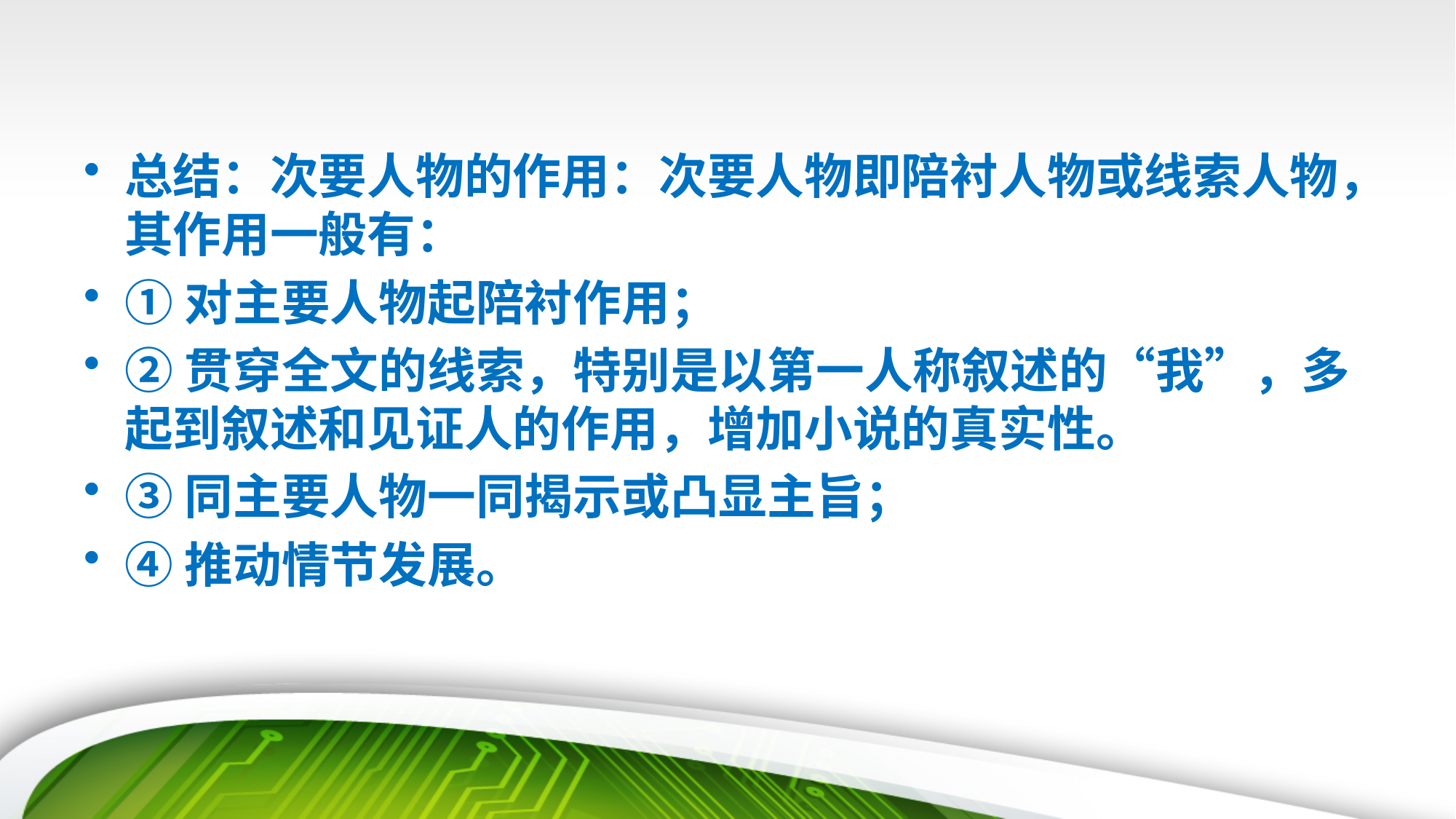

#
总结：次要人物的作用：次要人物即陪衬人物或线索人物，其作用一般有：
①对主要人物起陪衬作用；
②贯穿全文的线索，特别是以第一人称叙述的“我”，多起到叙述和见证人的作用，增加小说的真实性。
③同主要人物一同揭示或凸显主旨；
④推动情节发展。